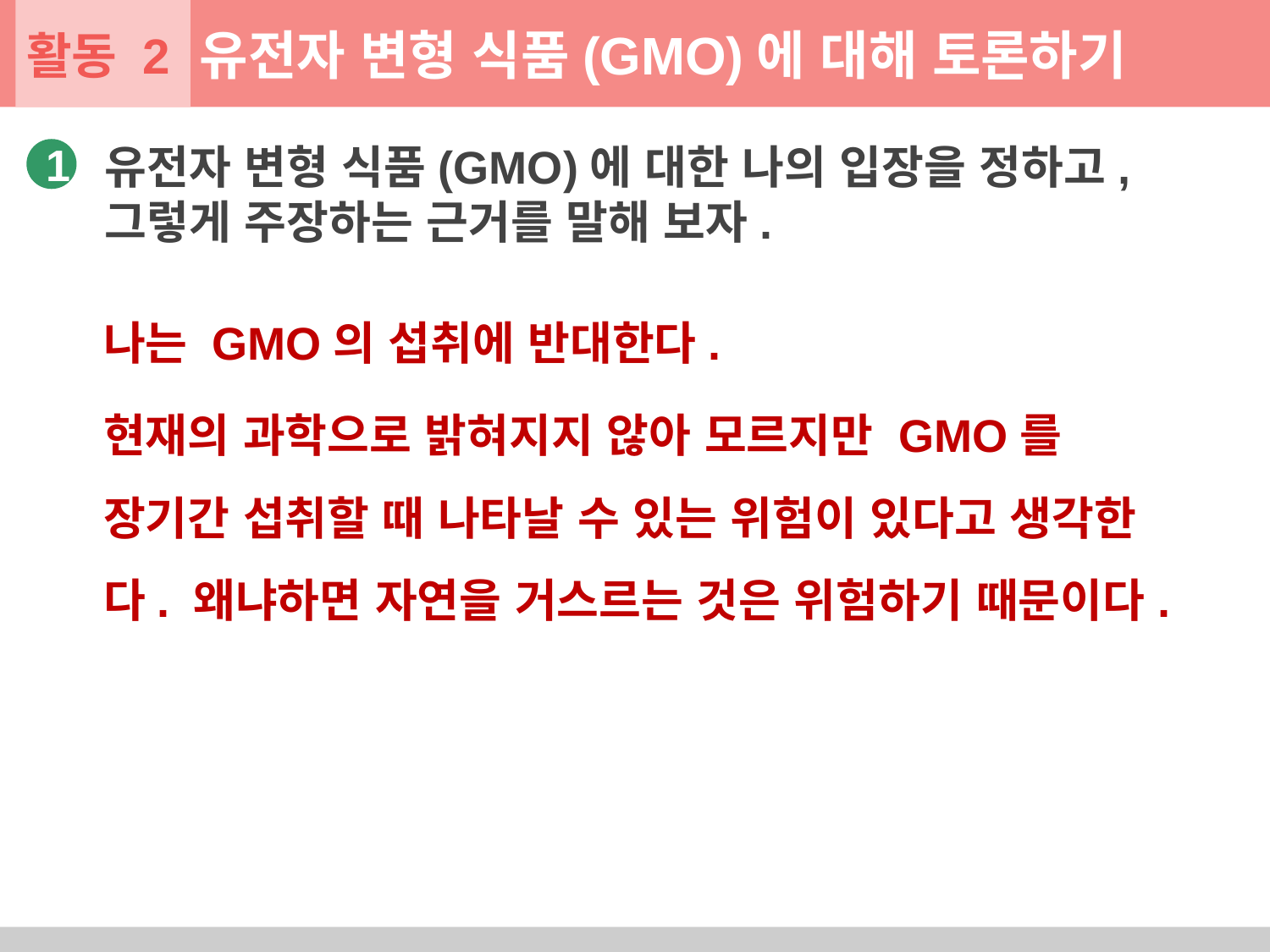

활동 2
유전자 변형 식품(GMO)에 대해 토론하기
유전자 변형 식품(GMO)에 대한 나의 입장을 정하고, 그렇게 주장하는 근거를 말해 보자.
1
나는 GMO의 섭취에 반대한다.
현재의 과학으로 밝혀지지 않아 모르지만 GMO를 장기간 섭취할 때 나타날 수 있는 위험이 있다고 생각한다. 왜냐하면 자연을 거스르는 것은 위험하기 때문이다.